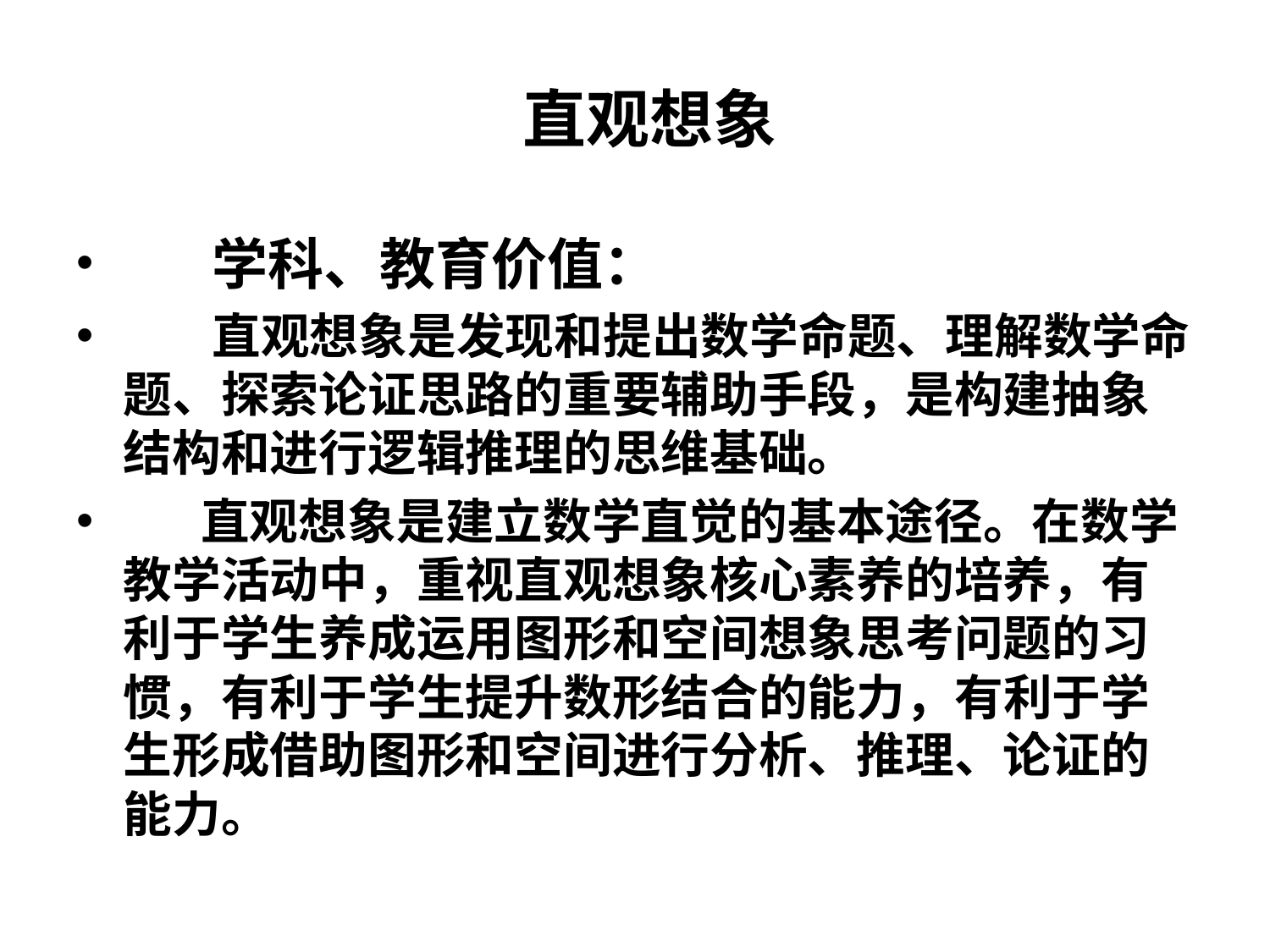

# 直观想象
       学科、教育价值：
       直观想象是发现和提出数学命题、理解数学命题、探索论证思路的重要辅助手段，是构建抽象结构和进行逻辑推理的思维基础。
      直观想象是建立数学直觉的基本途径。在数学教学活动中，重视直观想象核心素养的培养，有利于学生养成运用图形和空间想象思考问题的习惯，有利于学生提升数形结合的能力，有利于学生形成借助图形和空间进行分析、推理、论证的能力。